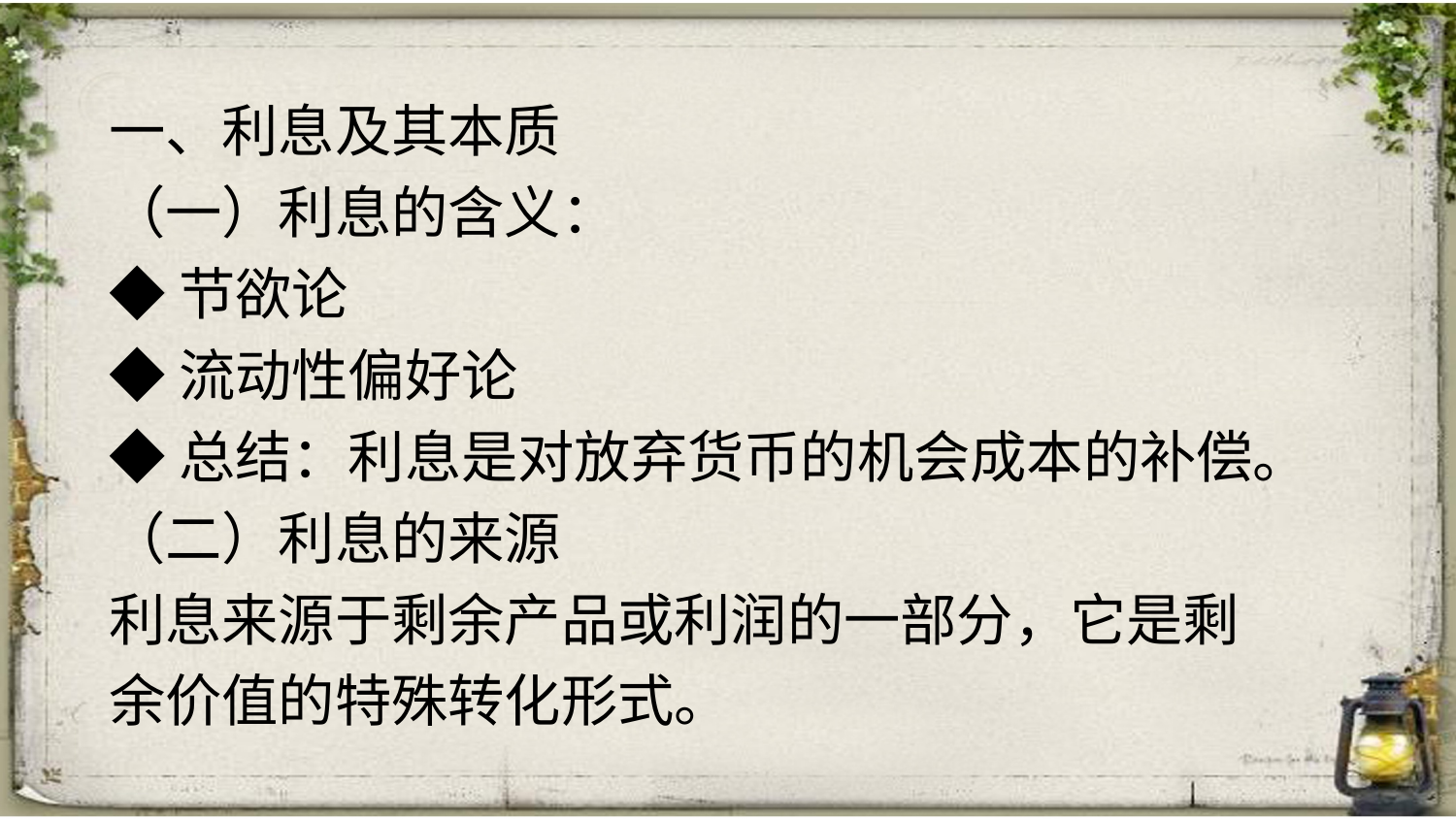

一、利息及其本质
（一）利息的含义：
◆节欲论
◆流动性偏好论
◆总结：利息是对放弃货币的机会成本的补偿。（二）利息的来源
利息来源于剩余产品或利润的一部分，它是剩余价值的特殊转化形式。